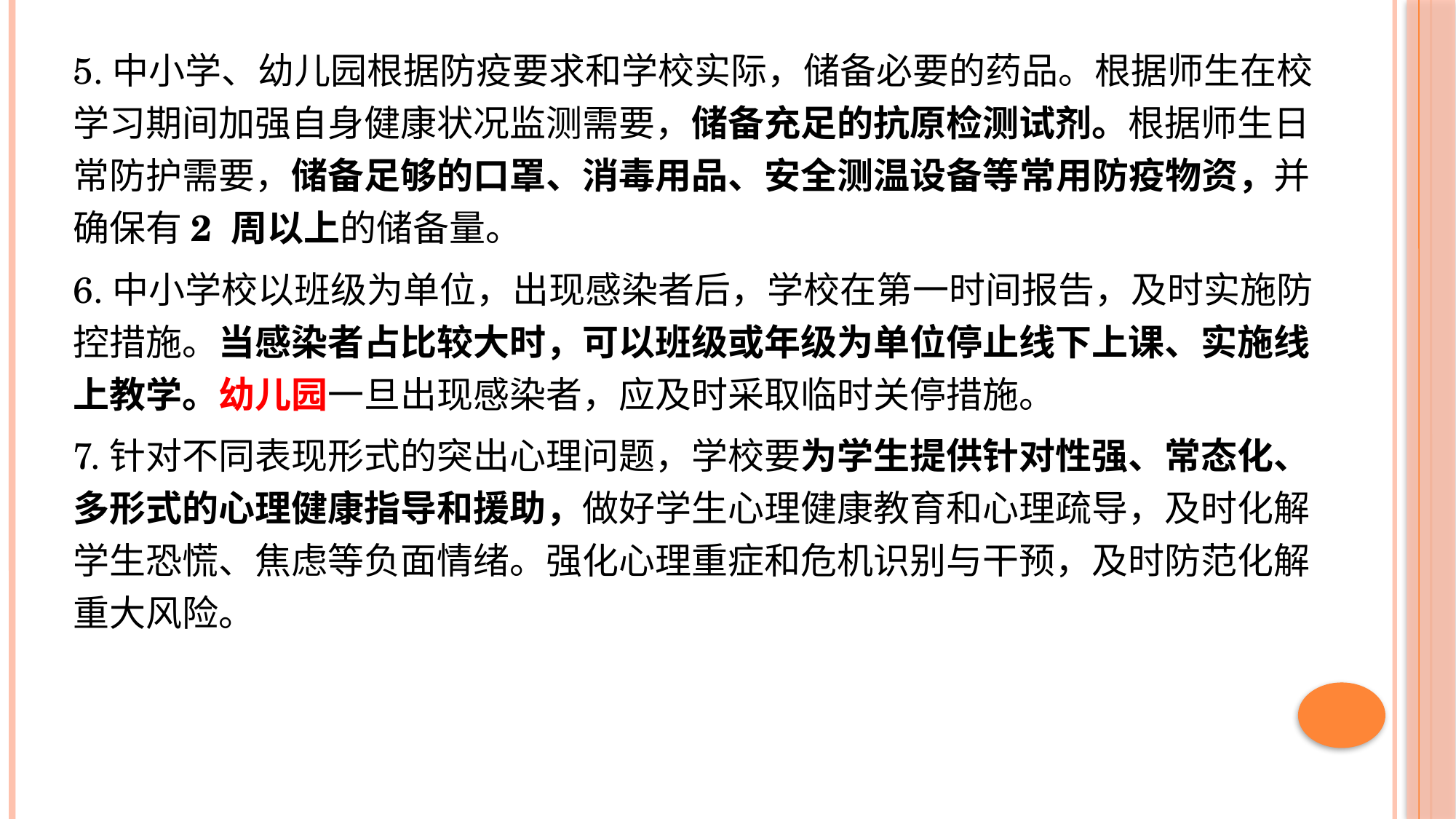

5.中小学、幼儿园根据防疫要求和学校实际，储备必要的药品。根据师生在校学习期间加强自身健康状况监测需要，储备充足的抗原检测试剂。根据师生日常防护需要，储备足够的口罩、消毒用品、安全测温设备等常用防疫物资，并确保有2 周以上的储备量。
6.中小学校以班级为单位，出现感染者后，学校在第一时间报告，及时实施防控措施。当感染者占比较大时，可以班级或年级为单位停止线下上课、实施线上教学。幼儿园一旦出现感染者，应及时采取临时关停措施。
7.针对不同表现形式的突出心理问题，学校要为学生提供针对性强、常态化、多形式的心理健康指导和援助，做好学生心理健康教育和心理疏导，及时化解学生恐慌、焦虑等负面情绪。强化心理重症和危机识别与干预，及时防范化解重大风险。